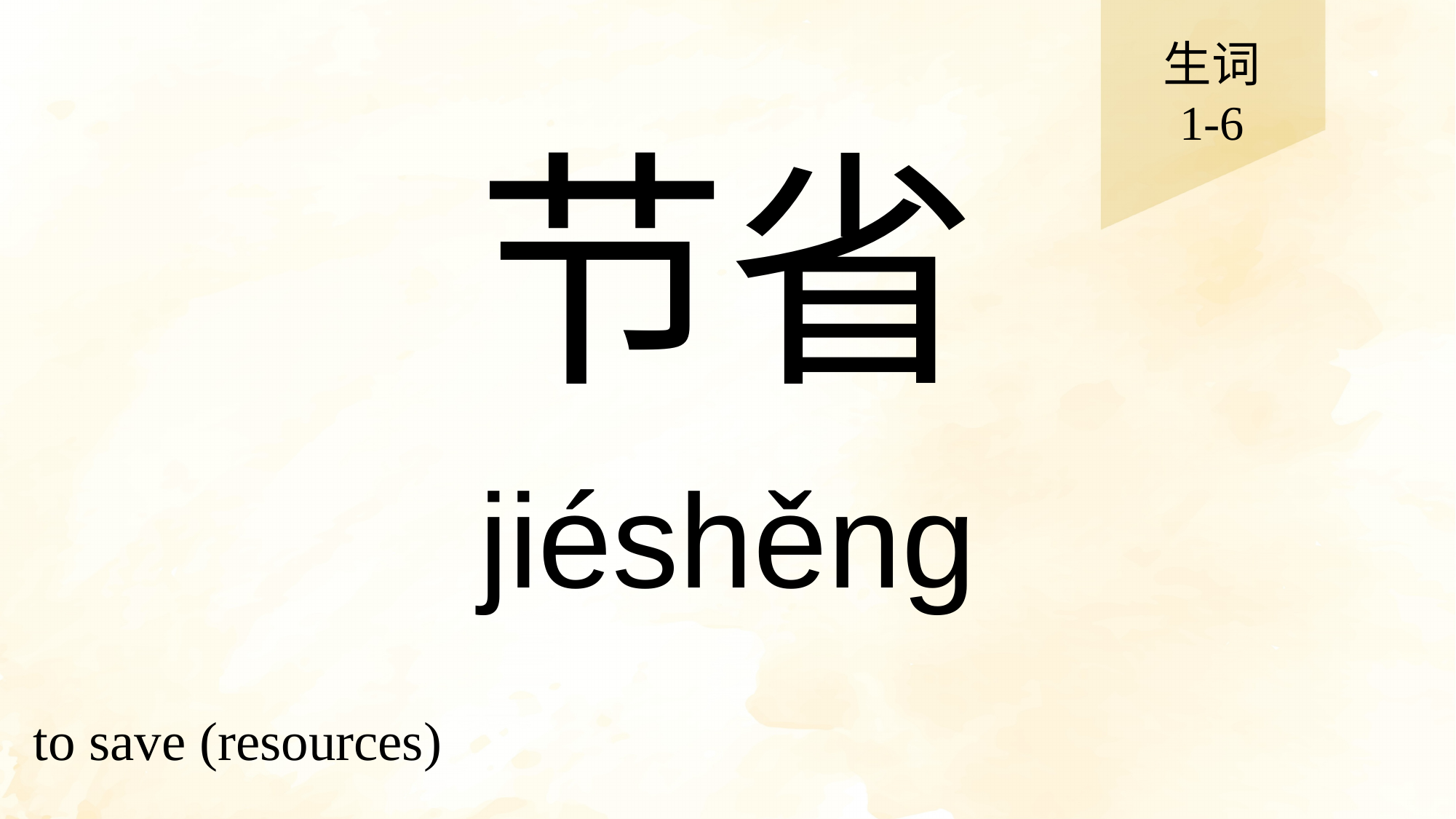

生词
1-6
# 节省
jiéshěng
to save (resources)